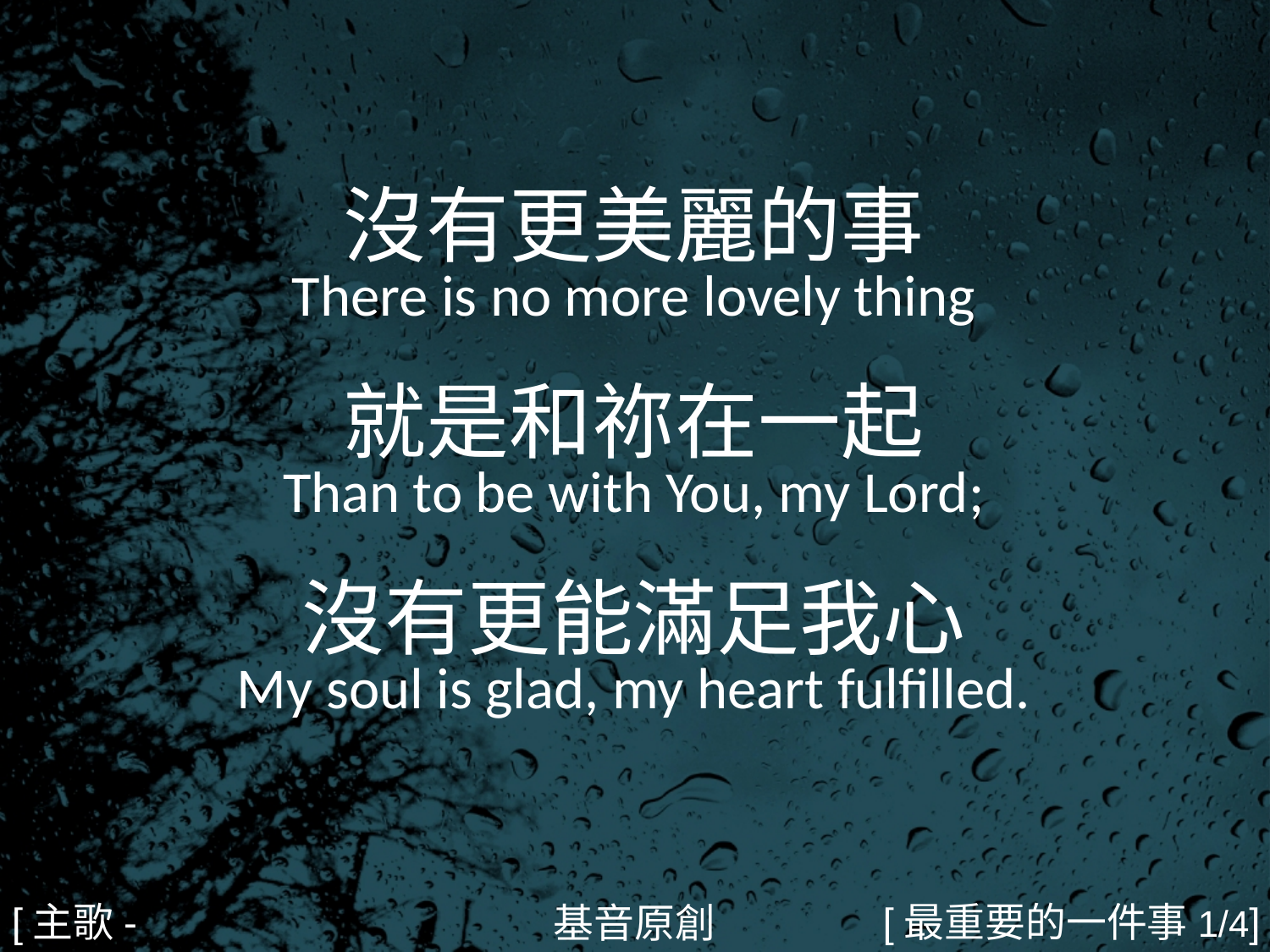

沒有更美麗的事
There is no more lovely thing

就是和祢在一起
Than to be with You, my Lord;

沒有更能滿足我心
My soul is glad, my heart fulfilled.
#

[主歌-1]
[最重要的一件事1/4]
基音原創